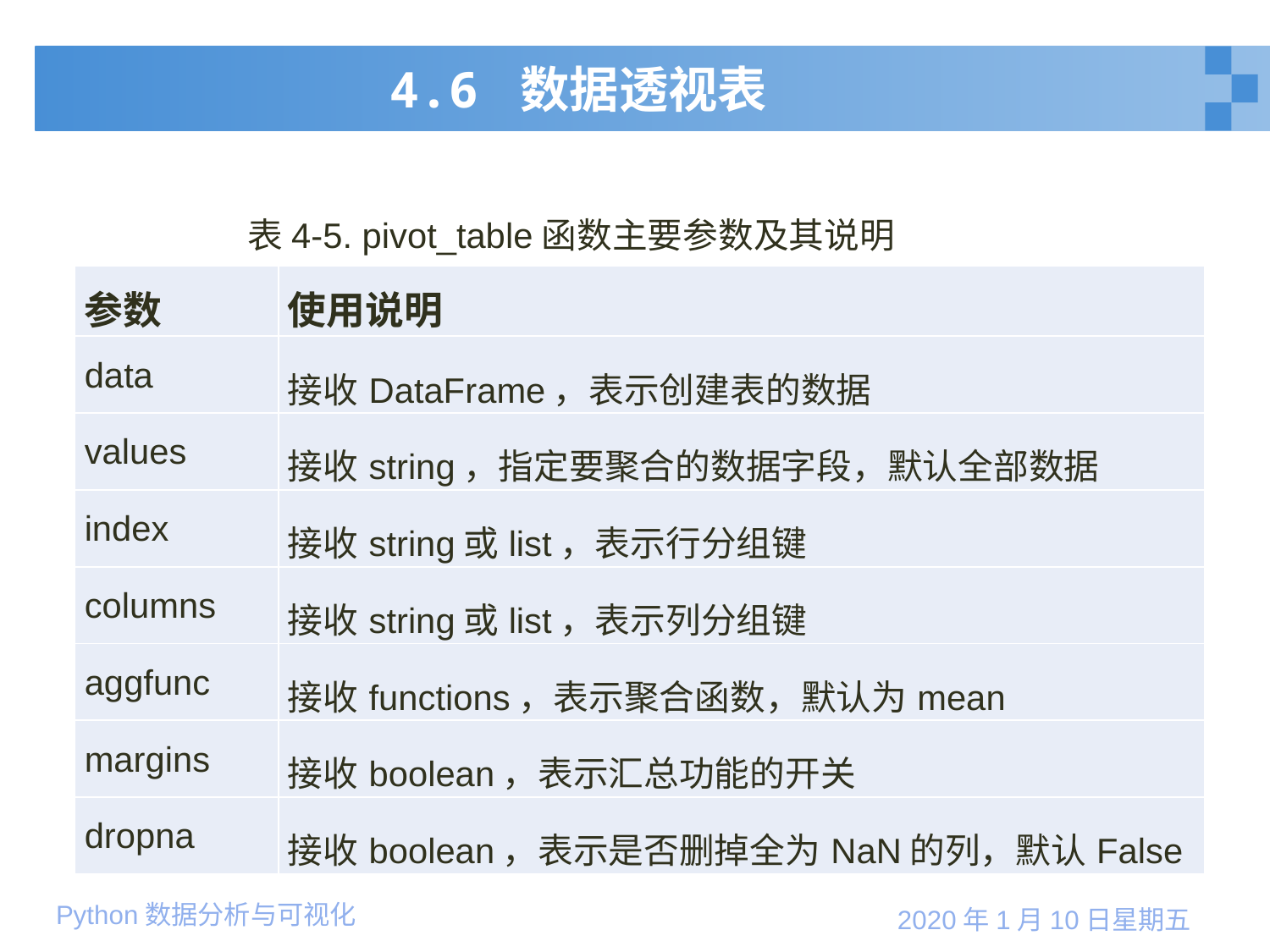

# 4.6 数据透视表
表4-5. pivot_table函数主要参数及其说明
| 参数 | 使用说明 |
| --- | --- |
| data | 接收DataFrame，表示创建表的数据 |
| values | 接收string，指定要聚合的数据字段，默认全部数据 |
| index | 接收string或list，表示行分组键 |
| columns | 接收string或list，表示列分组键 |
| aggfunc | 接收functions，表示聚合函数，默认为mean |
| margins | 接收boolean，表示汇总功能的开关 |
| dropna | 接收boolean，表示是否删掉全为NaN的列，默认False |
2020年1月10日星期五